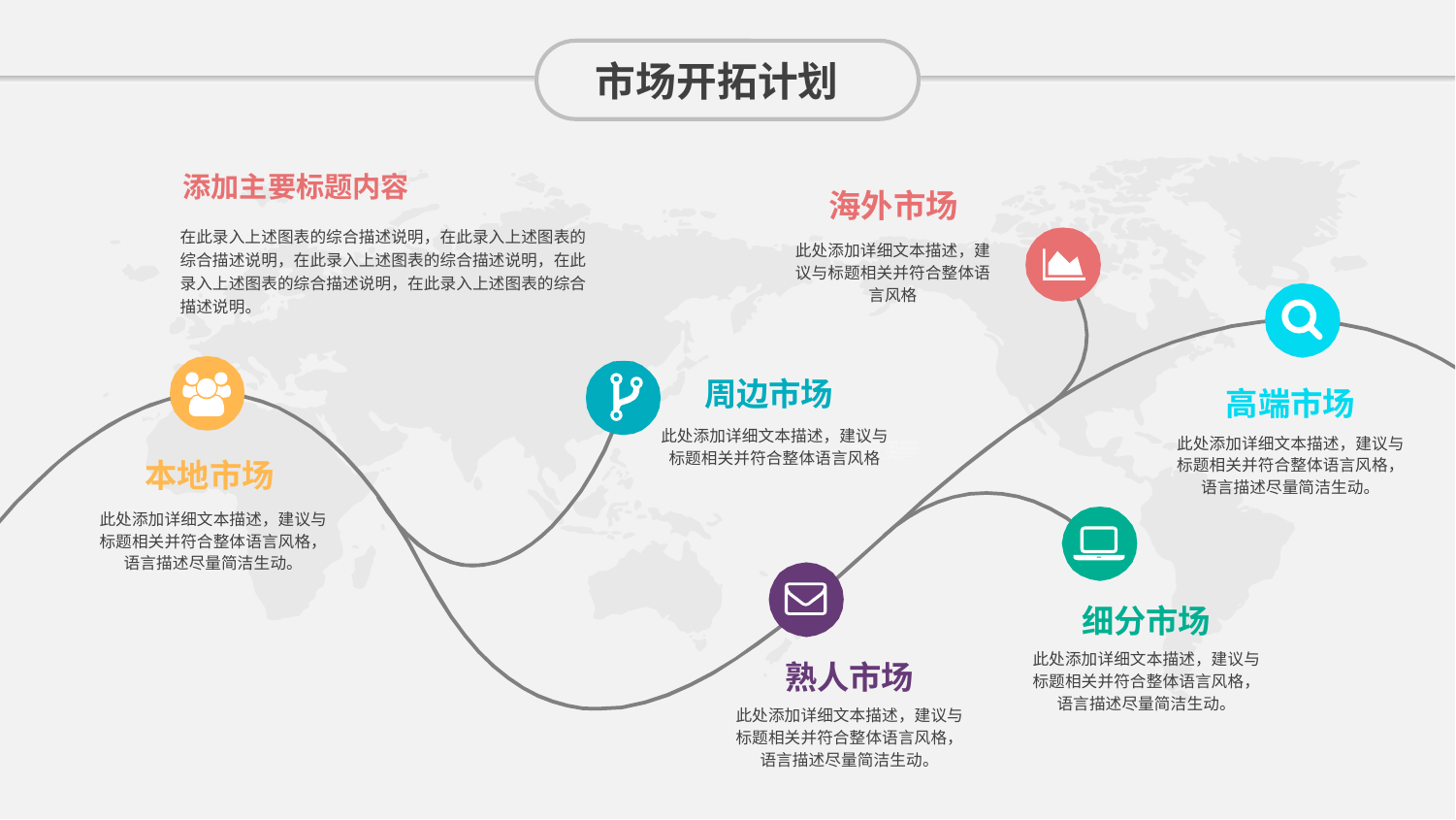

市场开拓计划
添加主要标题内容
海外市场
此处添加详细文本描述，建议与标题相关并符合整体语言风格
在此录入上述图表的综合描述说明，在此录入上述图表的综合描述说明，在此录入上述图表的综合描述说明，在此录入上述图表的综合描述说明，在此录入上述图表的综合描述说明。

周边市场
此处添加详细文本描述，建议与标题相关并符合整体语言风格
高端市场
此处添加详细文本描述，建议与标题相关并符合整体语言风格，语言描述尽量简洁生动。
本地市场
此处添加详细文本描述，建议与标题相关并符合整体语言风格，语言描述尽量简洁生动。

细分市场
此处添加详细文本描述，建议与标题相关并符合整体语言风格，语言描述尽量简洁生动。
熟人市场
此处添加详细文本描述，建议与标题相关并符合整体语言风格，语言描述尽量简洁生动。